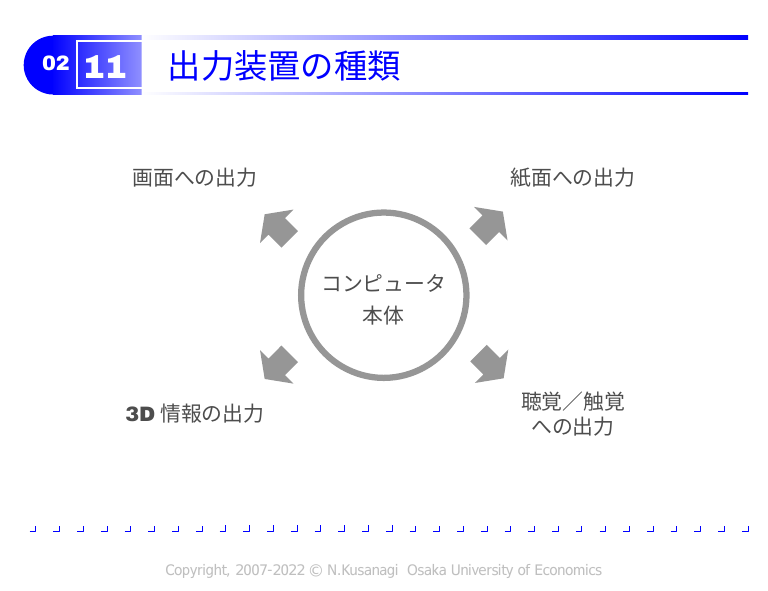

# 11   出力装置の種類
画面への出力
紙面への出力

コンピュータ
本体

3D情報の出力
聴覚／触覚
への出力